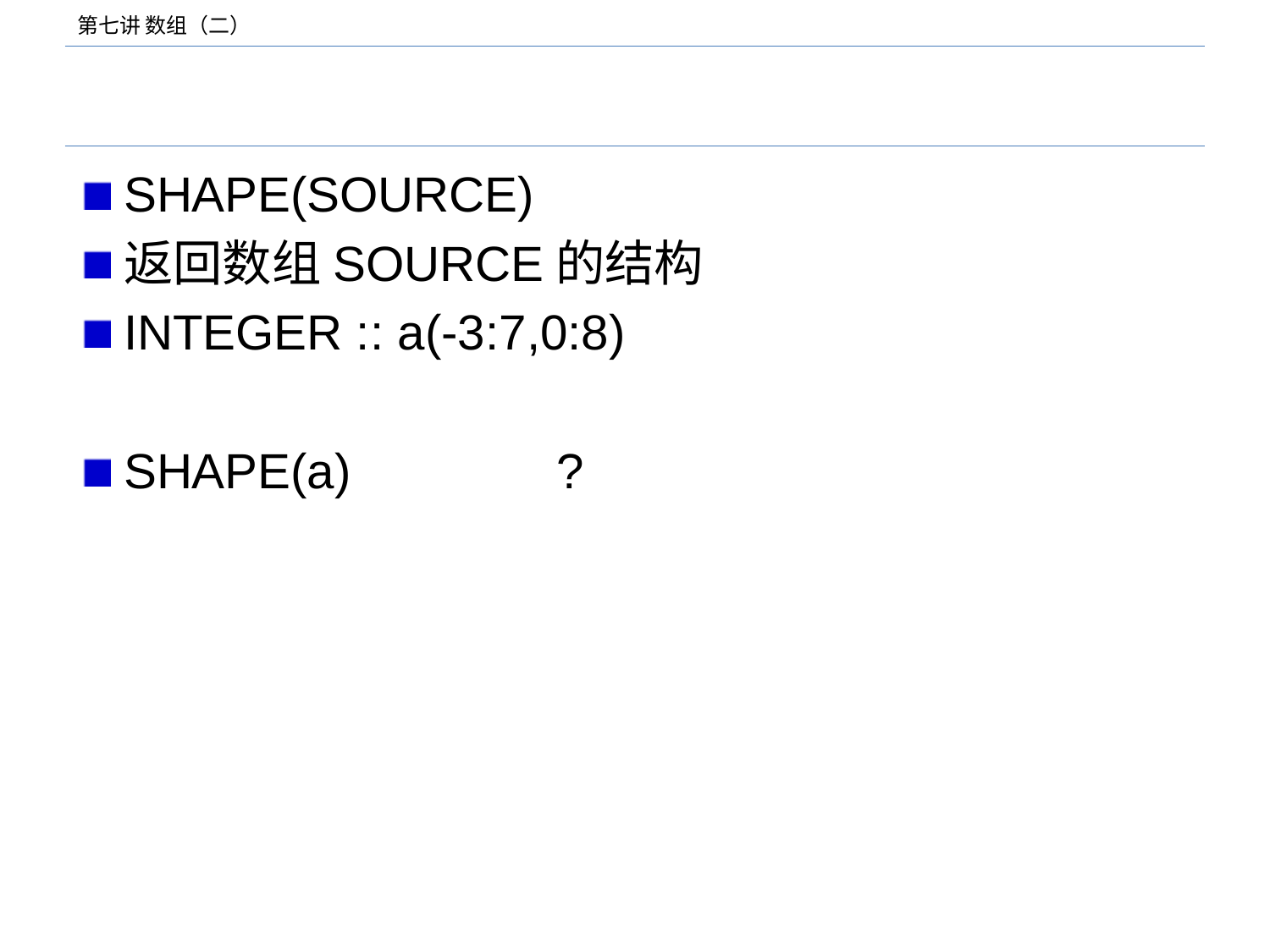

#
SHAPE(SOURCE)
返回数组SOURCE的结构
INTEGER :: a(-3:7,0:8)

SHAPE(a)               ?